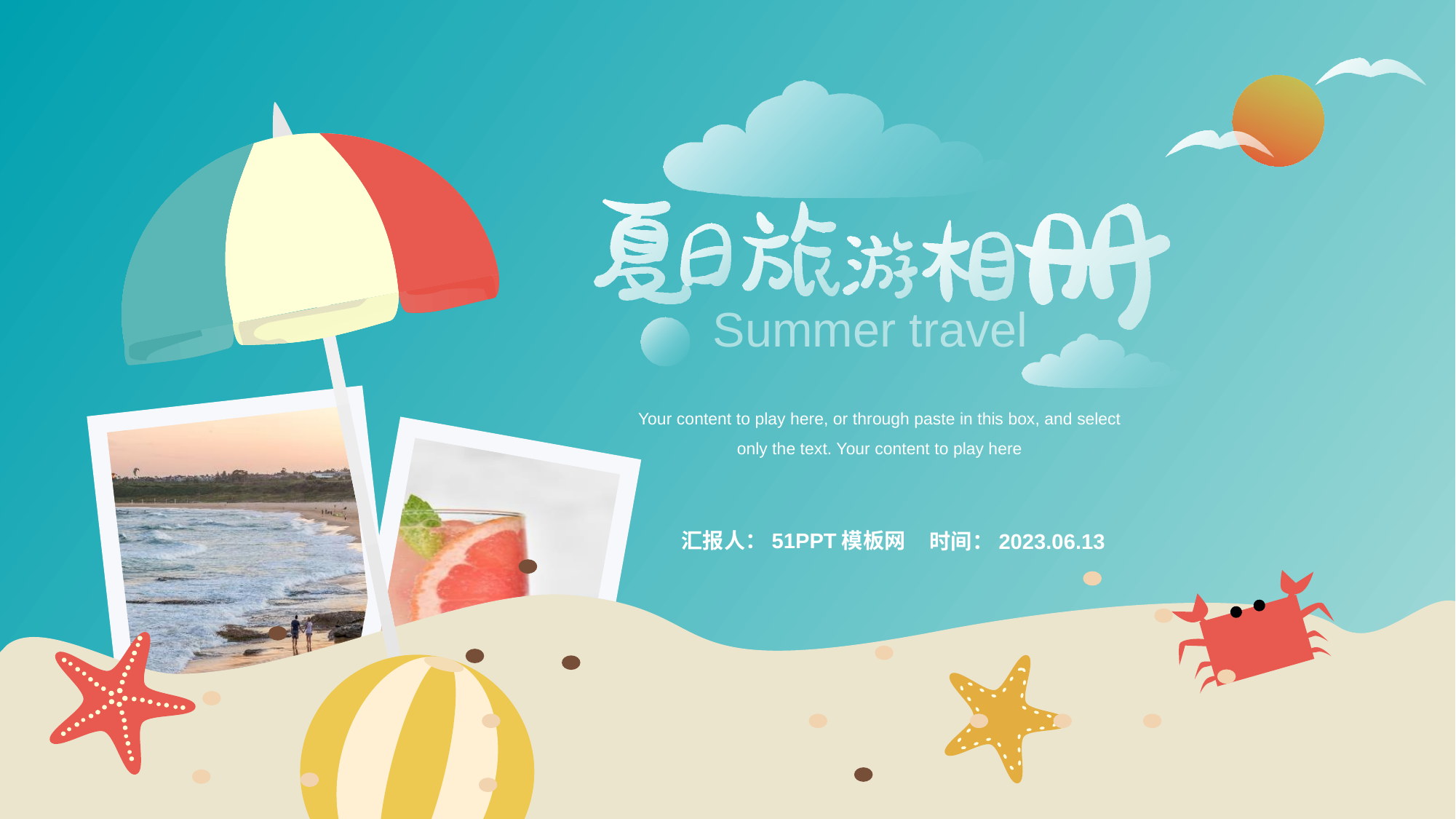

夏日旅游相册
Summer travel

Your content to play here, or through paste in this box, and select only the text. Your content to play here

汇报人：51PPT模板网
时间：2023.06.13